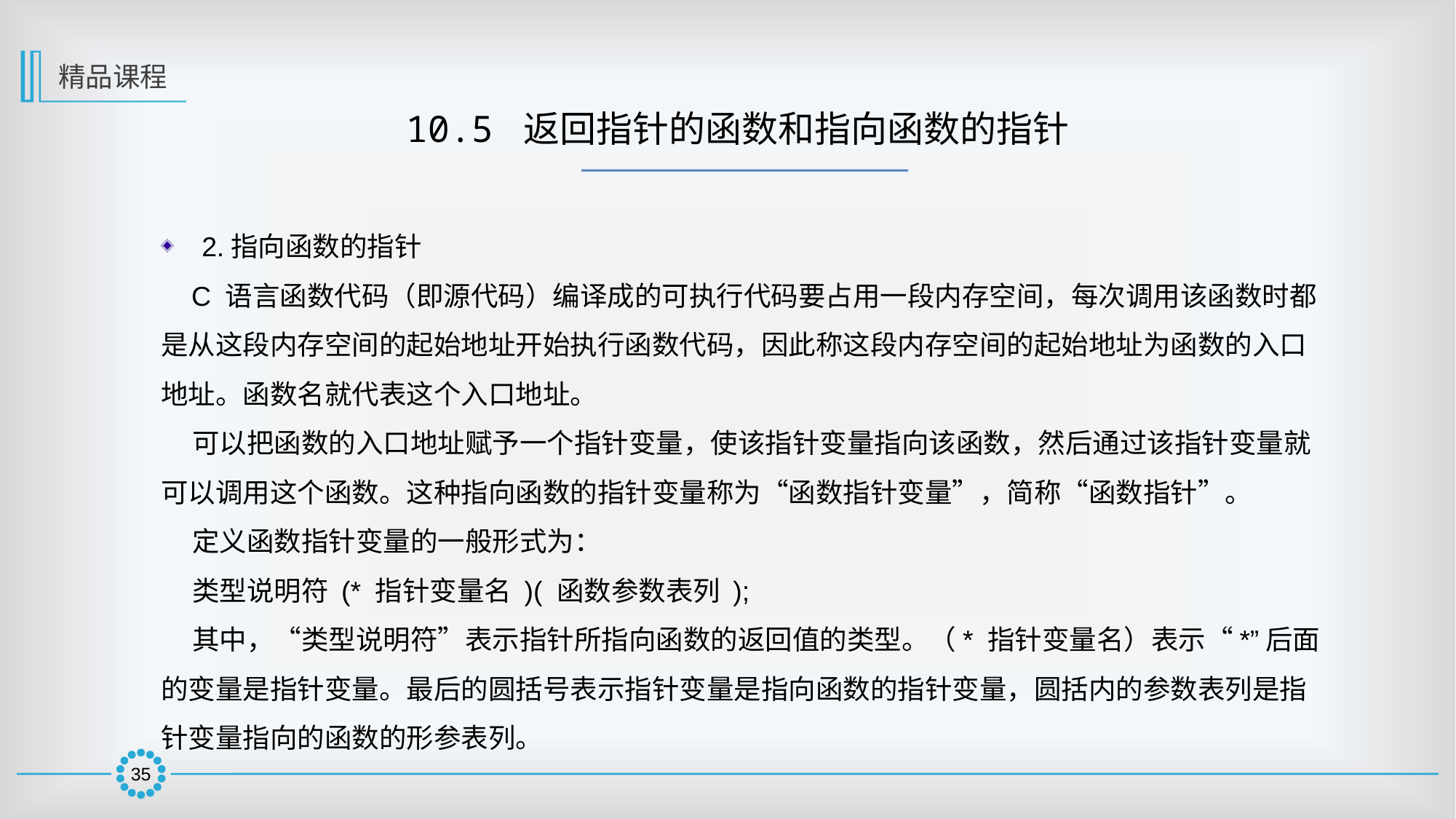

精品课程
10.5 返回指针的函数和指向函数的指针

2.指向函数的指针
    C 语言函数代码（即源代码）编译成的可执行代码要占用一段内存空间，每次调用该函数时都是从这段内存空间的起始地址开始执行函数代码，因此称这段内存空间的起始地址为函数的入口地址。函数名就代表这个入口地址。
    可以把函数的入口地址赋予一个指针变量，使该指针变量指向该函数，然后通过该指针变量就可以调用这个函数。这种指向函数的指针变量称为“函数指针变量”，简称“函数指针”。
    定义函数指针变量的一般形式为：
    类型说明符 (* 指针变量名 )( 函数参数表列 );
    其中，“类型说明符”表示指针所指向函数的返回值的类型。（* 指针变量名）表示“*”后面的变量是指针变量。最后的圆括号表示指针变量是指向函数的指针变量，圆括内的参数表列是指针变量指向的函数的形参表列。

35